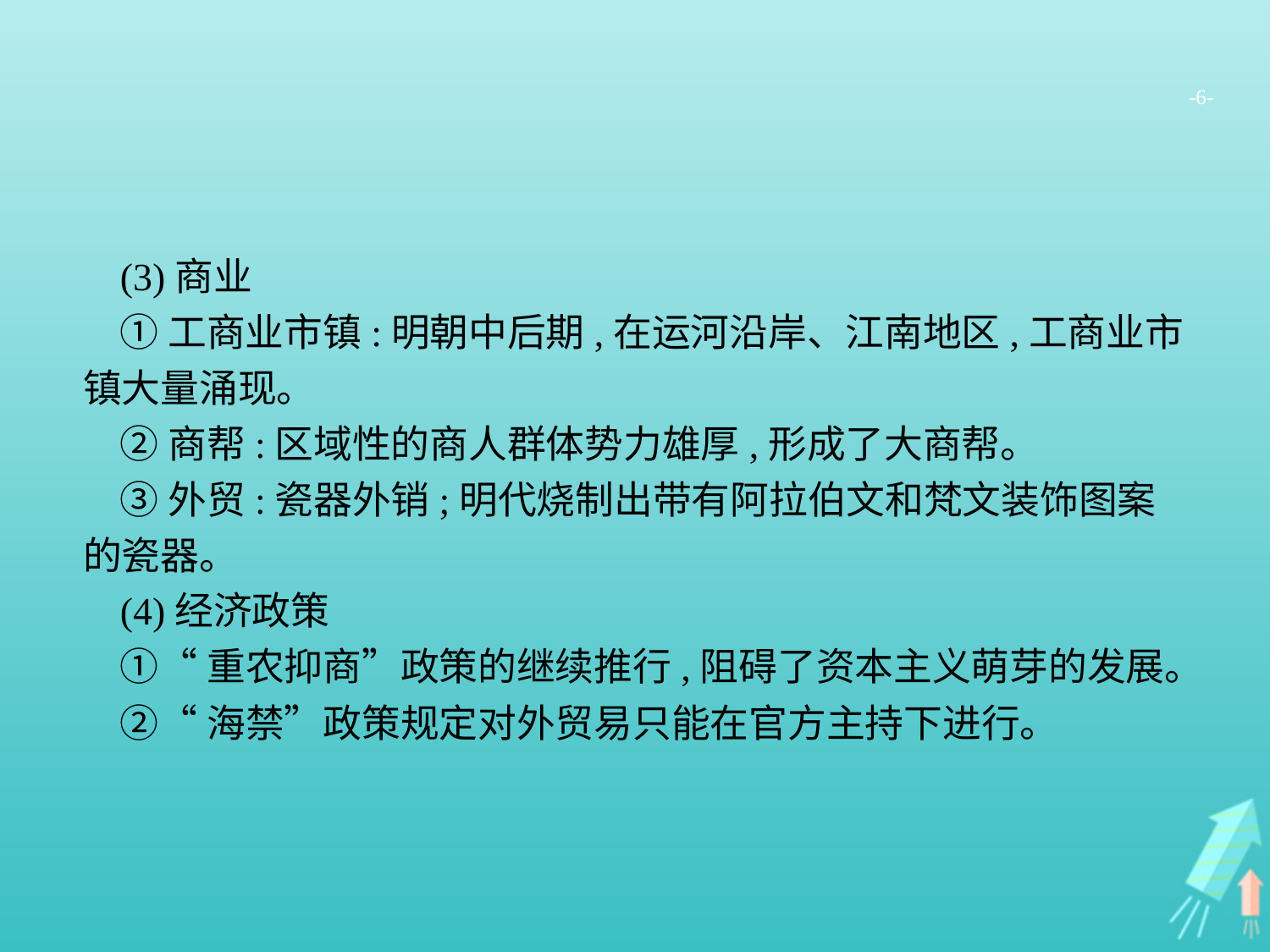

-6-
(3)商业
①工商业市镇:明朝中后期,在运河沿岸、江南地区,工商业市镇大量涌现。
②商帮:区域性的商人群体势力雄厚,形成了大商帮。
③外贸:瓷器外销;明代烧制出带有阿拉伯文和梵文装饰图案的瓷器。
(4)经济政策
①“重农抑商”政策的继续推行,阻碍了资本主义萌芽的发展。
②“海禁”政策规定对外贸易只能在官方主持下进行。